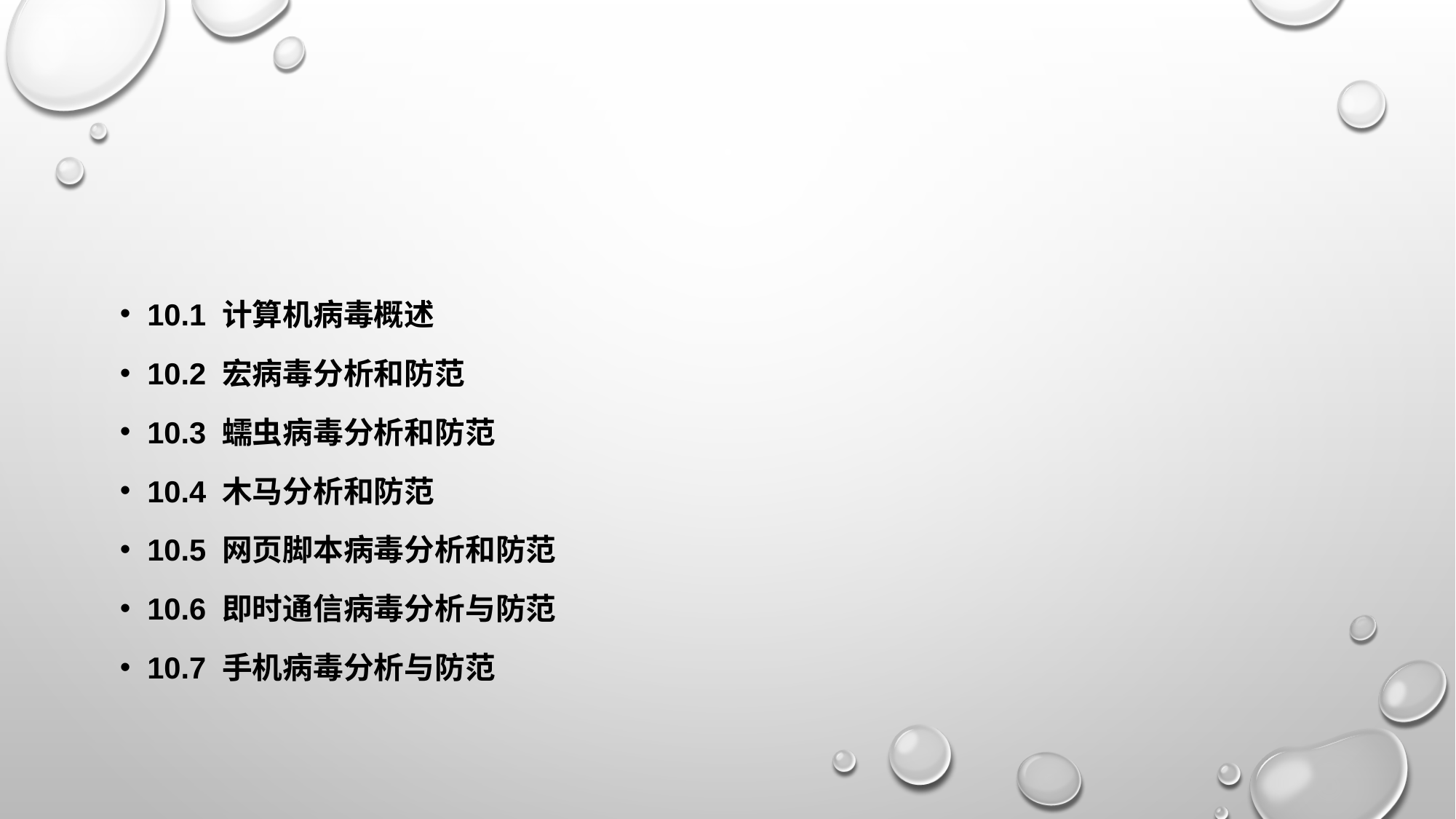

#
10.1 计算机病毒概述
10.2 宏病毒分析和防范
10.3 蠕虫病毒分析和防范
10.4 木马分析和防范
10.5 网页脚本病毒分析和防范
10.6 即时通信病毒分析与防范
10.7 手机病毒分析与防范